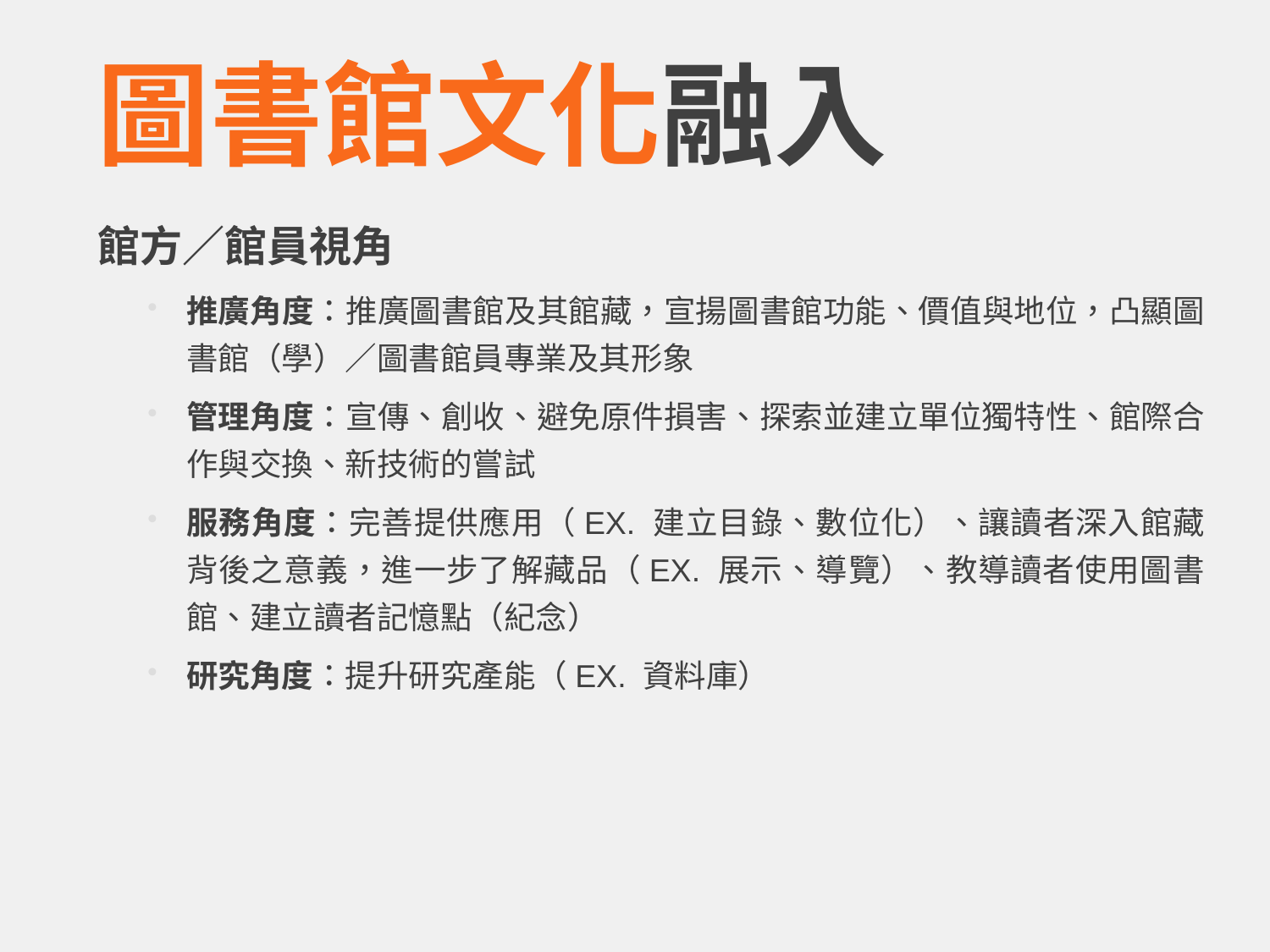

# 圖書館文化融入
館方／館員視角
推廣角度：推廣圖書館及其館藏，宣揚圖書館功能、價值與地位，凸顯圖書館（學）／圖書館員專業及其形象
管理角度：宣傳、創收、避免原件損害、探索並建立單位獨特性、館際合作與交換、新技術的嘗試
服務角度：完善提供應用（EX. 建立目錄、數位化）、讓讀者深入館藏背後之意義，進一步了解藏品（EX. 展示、導覽）、教導讀者使用圖書館、建立讀者記憶點（紀念）
研究角度：提升研究產能（EX. 資料庫）